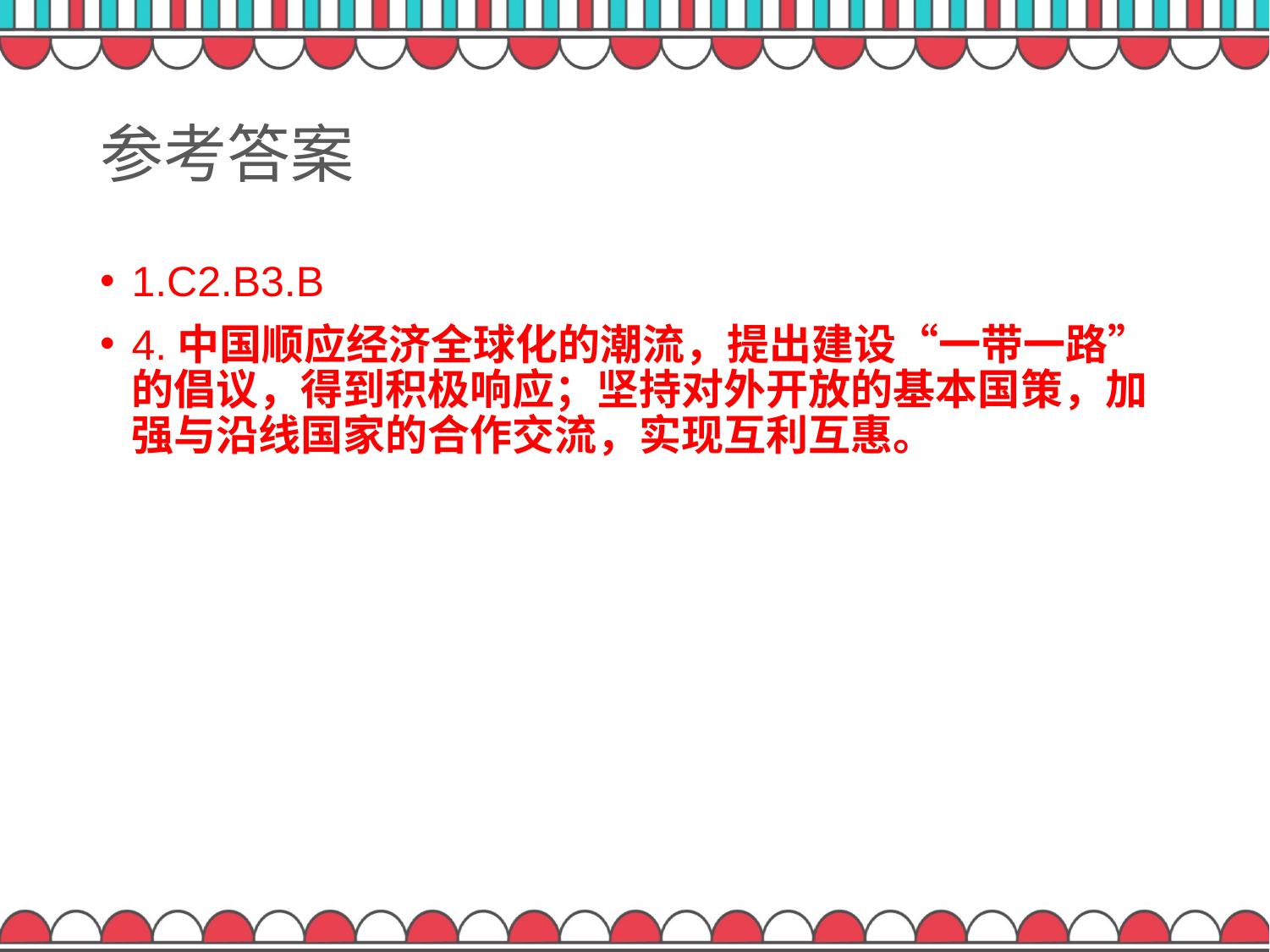

# 参考答案
1.C2.B3.B
4.中国顺应经济全球化的潮流，提出建设“一带一路”的倡议，得到积极响应；坚持对外开放的基本国策，加强与沿线国家的合作交流，实现互利互惠。